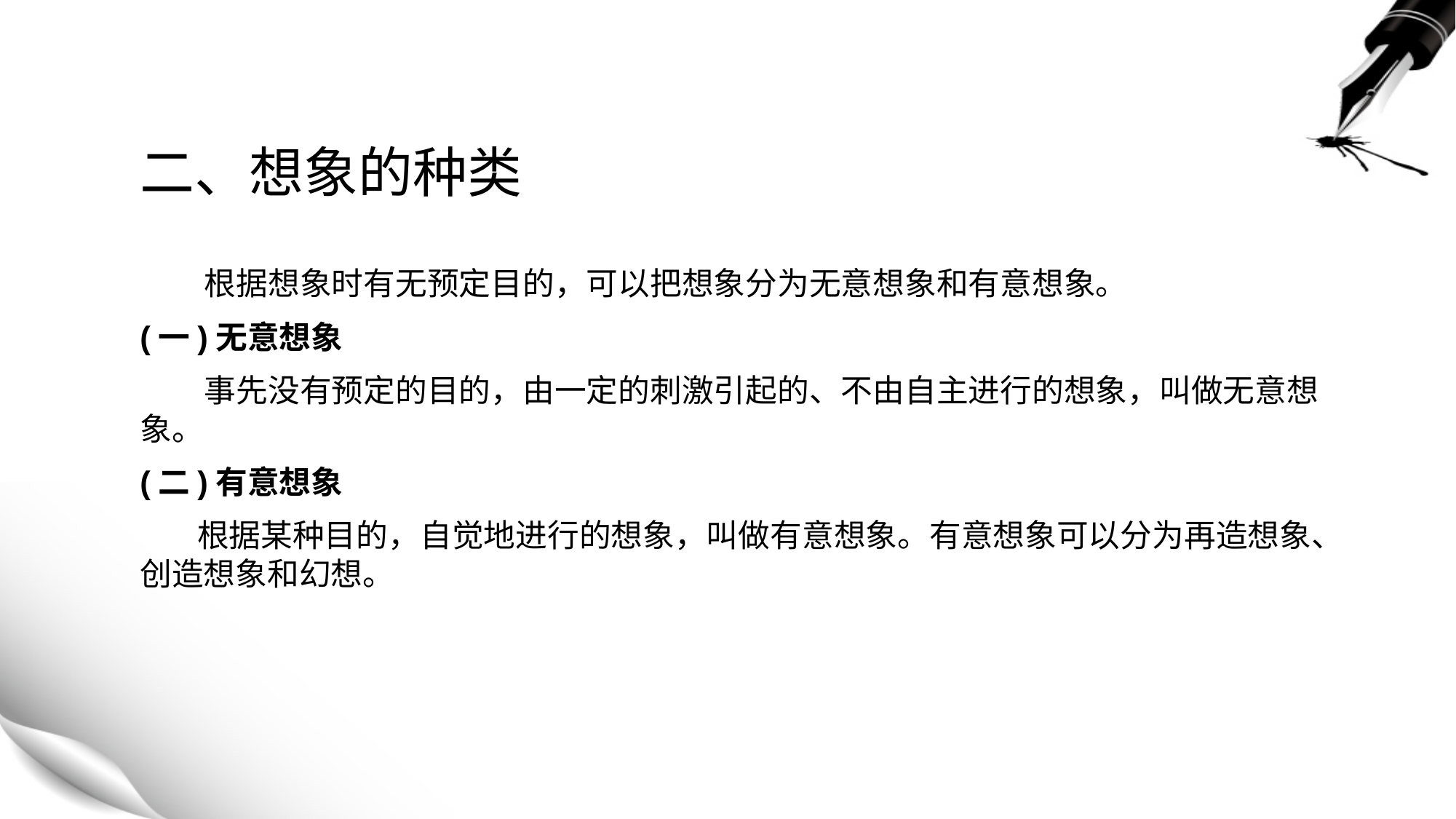

# 二、想象的种类
        根据想象时有无预定目的，可以把想象分为无意想象和有意想象。
(一)无意想象
        事先没有预定的目的，由一定的刺激引起的、不由自主进行的想象，叫做无意想象。
(二)有意想象
       根据某种目的，自觉地进行的想象，叫做有意想象。有意想象可以分为再造想象、创造想象和幻想。